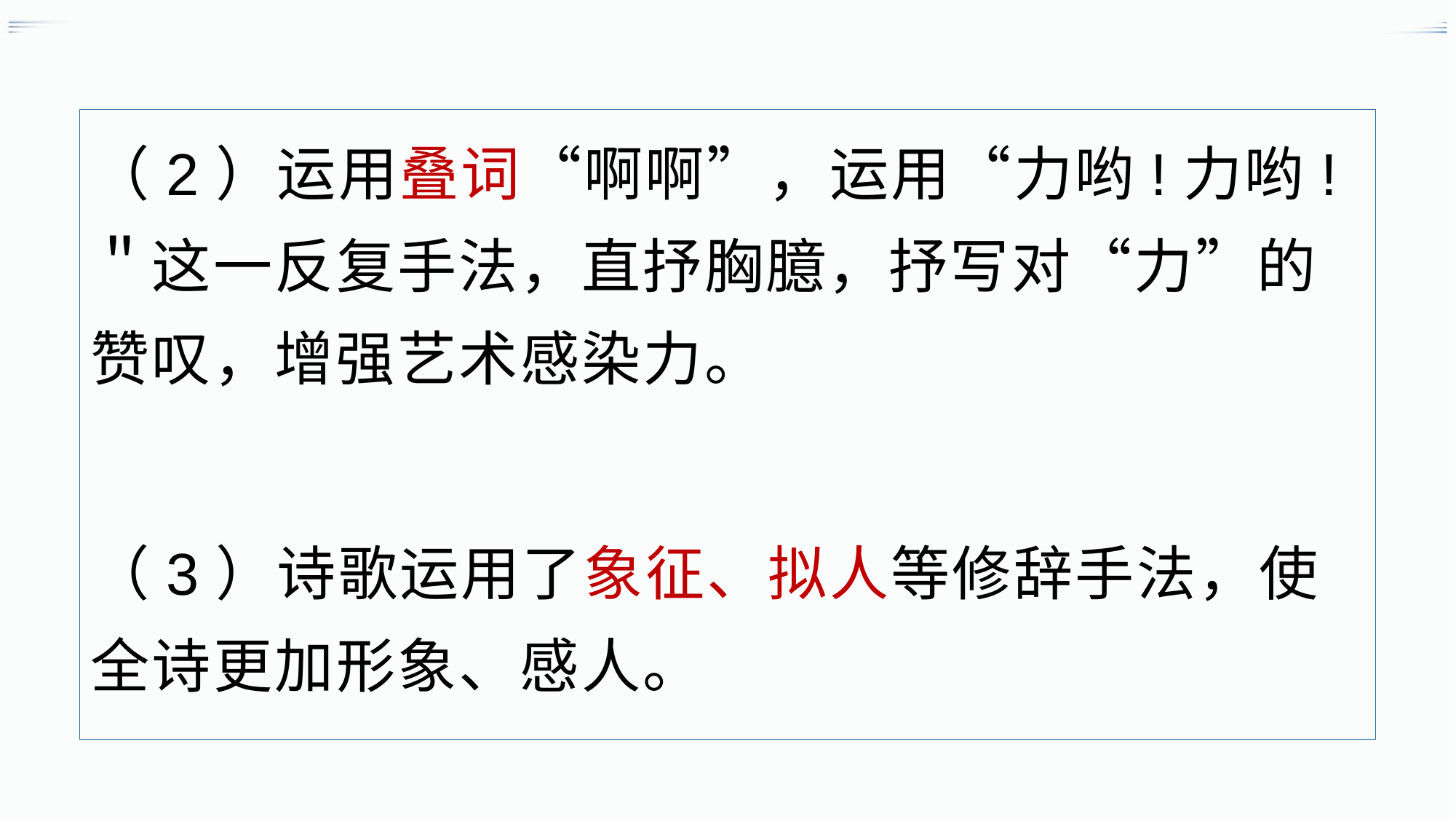

（2）运用叠词“啊啊”，运用“力哟!力哟!＂这一反复手法，直抒胸臆，抒写对“力”的赞叹，增强艺术感染力。

（3）诗歌运用了象征、拟人等修辞手法，使全诗更加形象、感人。